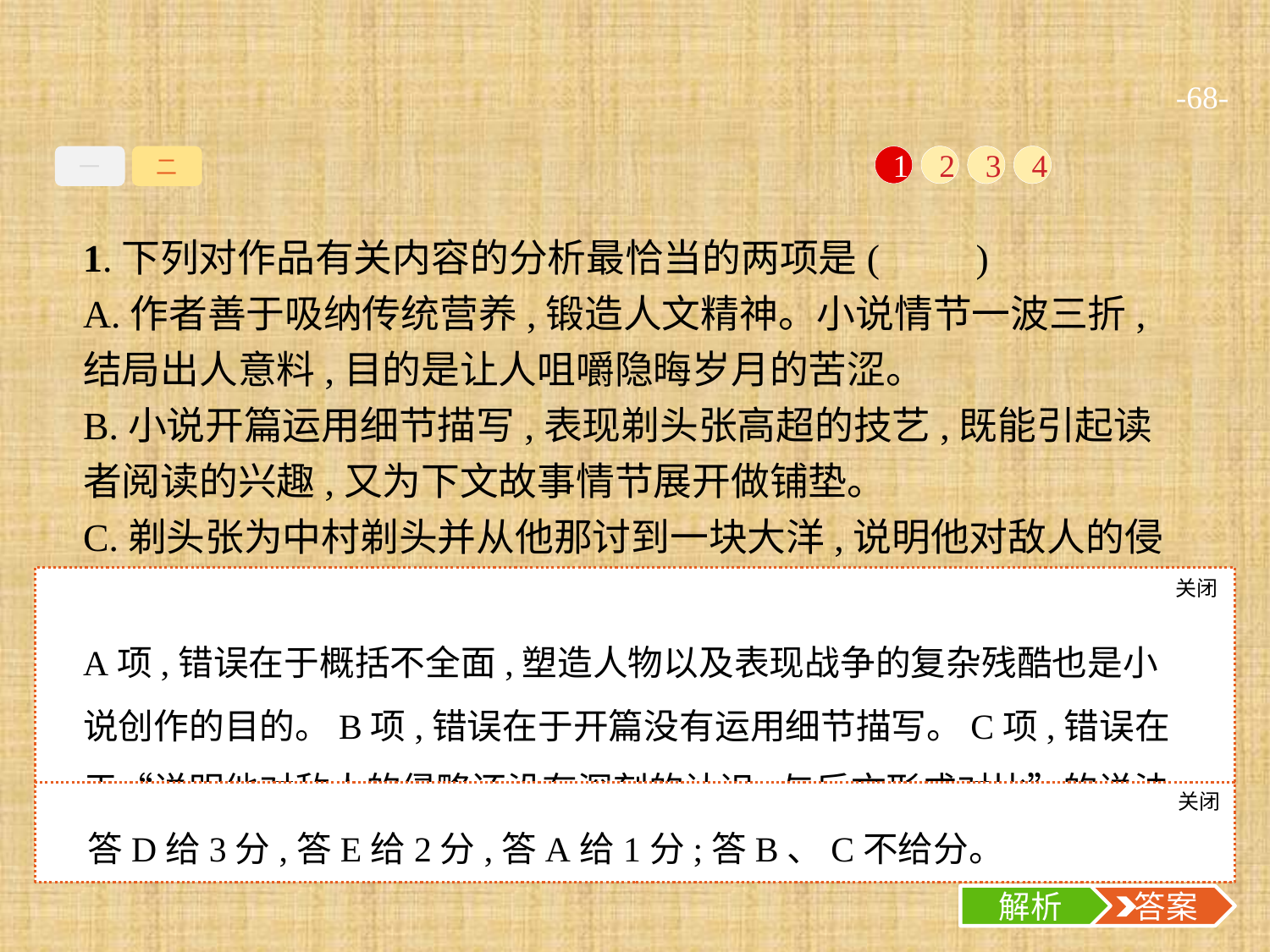

-68-
一
二
1
2
3
4
1.下列对作品有关内容的分析最恰当的两项是(　　)
A.作者善于吸纳传统营养,锻造人文精神。小说情节一波三折,结局出人意料,目的是让人咀嚼隐晦岁月的苦涩。
B.小说开篇运用细节描写,表现剃头张高超的技艺,既能引起读者阅读的兴趣,又为下文故事情节展开做铺垫。
C.剃头张为中村剃头并从他那讨到一块大洋,说明他对敌人的侵略还没有深刻的认识,与后文形成对比。
D.剃头张为了祖国的利益而误杀了自己的儿子,反映了普通人民的爱国不屈的精神和保卫祖国抵抗外来侵略者的坚强意志。
E.小说展现了抗日战争的复杂性和残酷性。剃头张误杀了给地下党传递情报的儿子,这一悲剧的情节,深深震撼了人们。

关闭
解析

A项,错误在于概括不全面,塑造人物以及表现战争的复杂残酷也是小说创作的目的。B项,错误在于开篇没有运用细节描写。C项,错误在于“说明他对敌人的侵略还没有深刻的认识,与后文形成对比”的说法,应该是说明他在日本人面前表现了中国人的尊严,有民族尊严气节。
关闭

解析
  答案

答D给3分,答E给2分,答A给1分;答B、C不给分。
解析
  答案